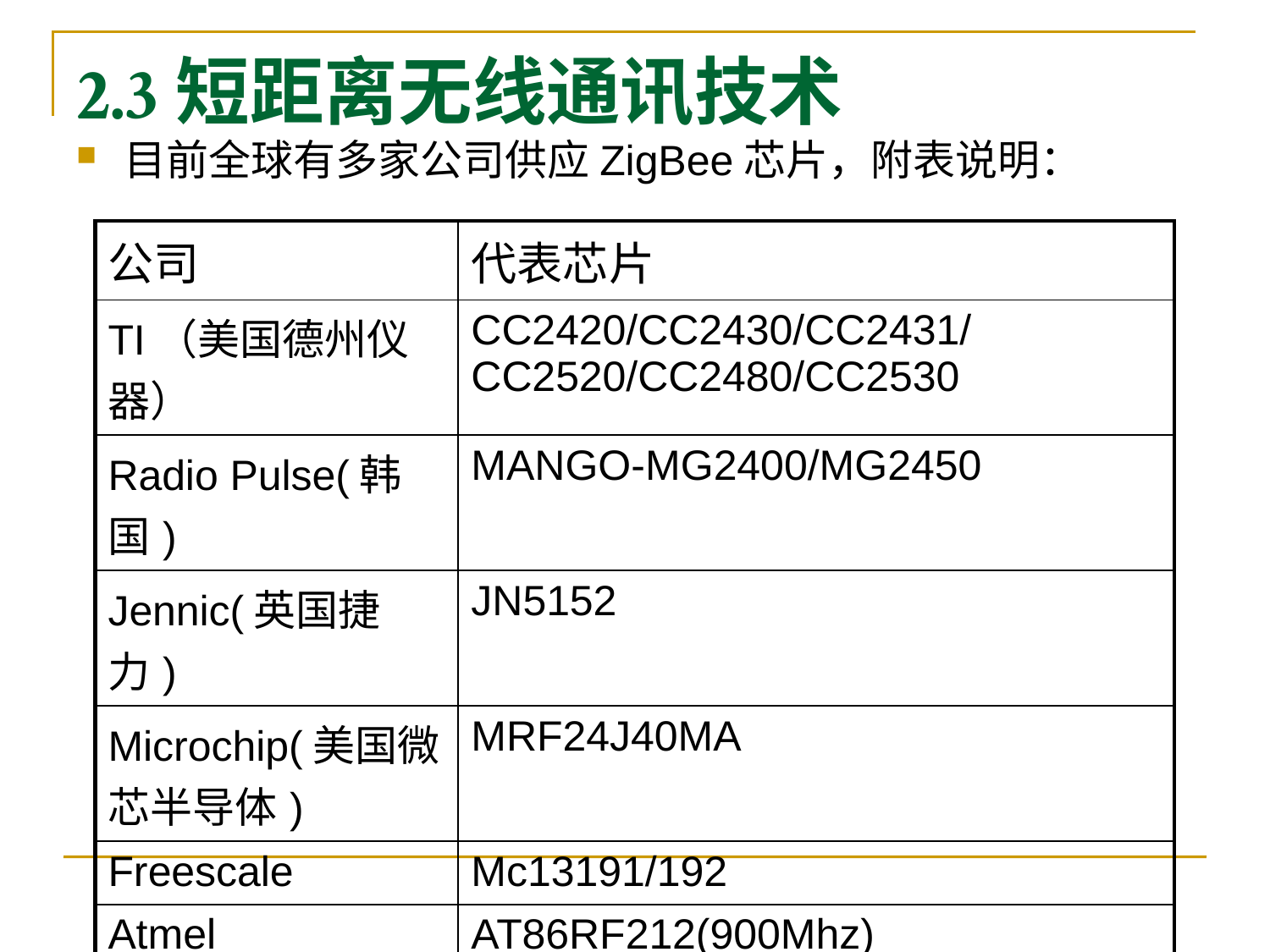

# 2.3短距离无线通讯技术
目前全球有多家公司供应ZigBee芯片，附表说明：

| 公司 | 代表芯片 |
| --- | --- |
| TI（美国德州仪器） | CC2420/CC2430/CC2431/CC2520/CC2480/CC2530 |
| Radio Pulse(韩国) | MANGO-MG2400/MG2450 |
| Jennic(英国捷力) | JN5152 |
| Microchip(美国微芯半导体) | MRF24J40MA |
| Freescale | Mc13191/192 |
| Atmel | AT86RF212(900Mhz) |